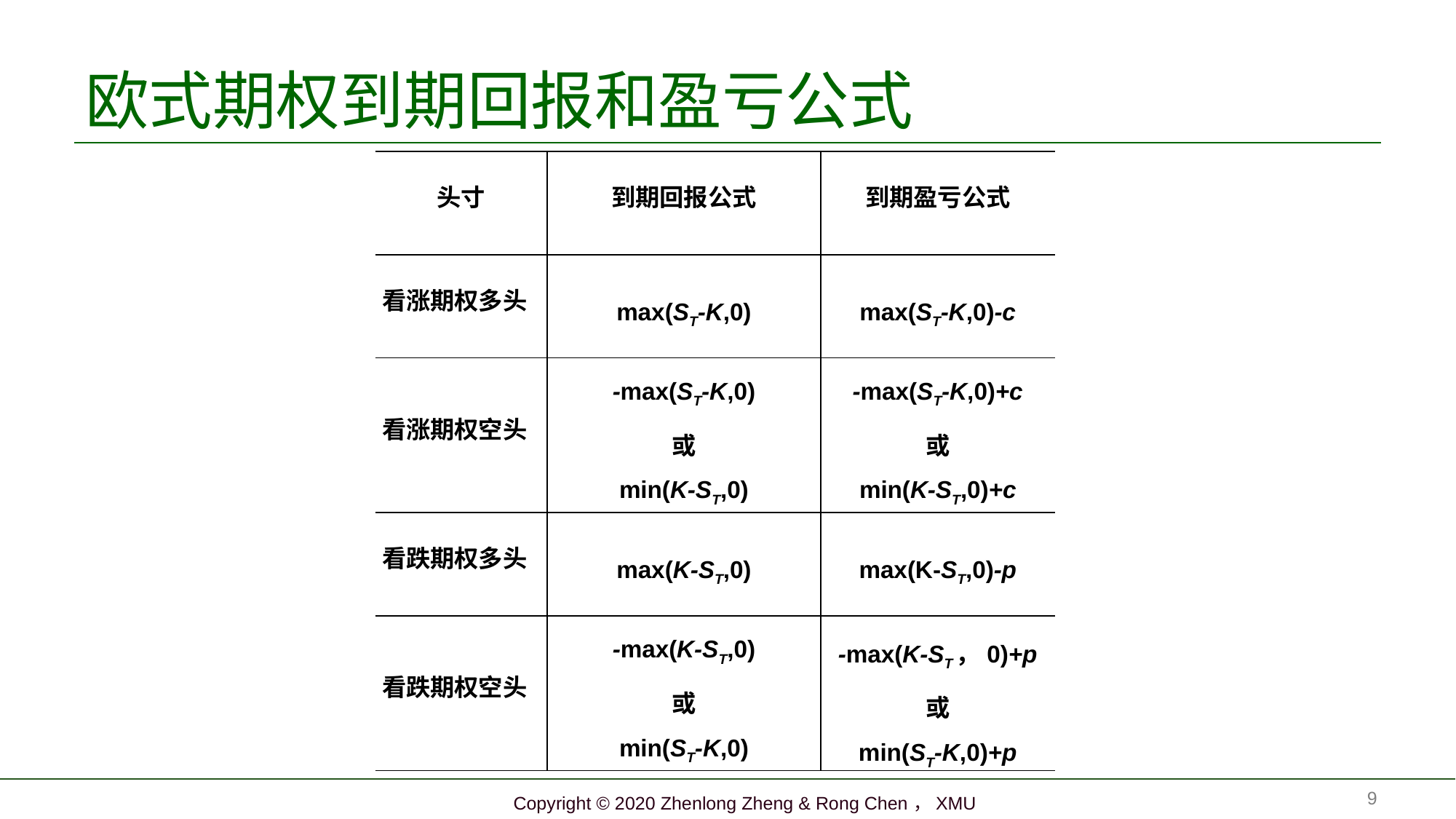

# 欧式期权到期回报和盈亏公式
| 头寸 | 到期回报公式 | 到期盈亏公式 |
| --- | --- | --- |
| 看涨期权多头 | max(ST-K,0) | max(ST-K,0)-c |
| 看涨期权空头 | -max(ST-K,0) 或 min(K-ST,0) | -max(ST-K,0)+c 或 min(K-ST,0)+c |
| 看跌期权多头 | max(K-ST,0) | max(K-ST,0)-p |
| 看跌期权空头 | -max(K-ST,0) 或 min(ST-K,0) | -max(K-ST，0)+p 或 min(ST-K,0)+p |
9